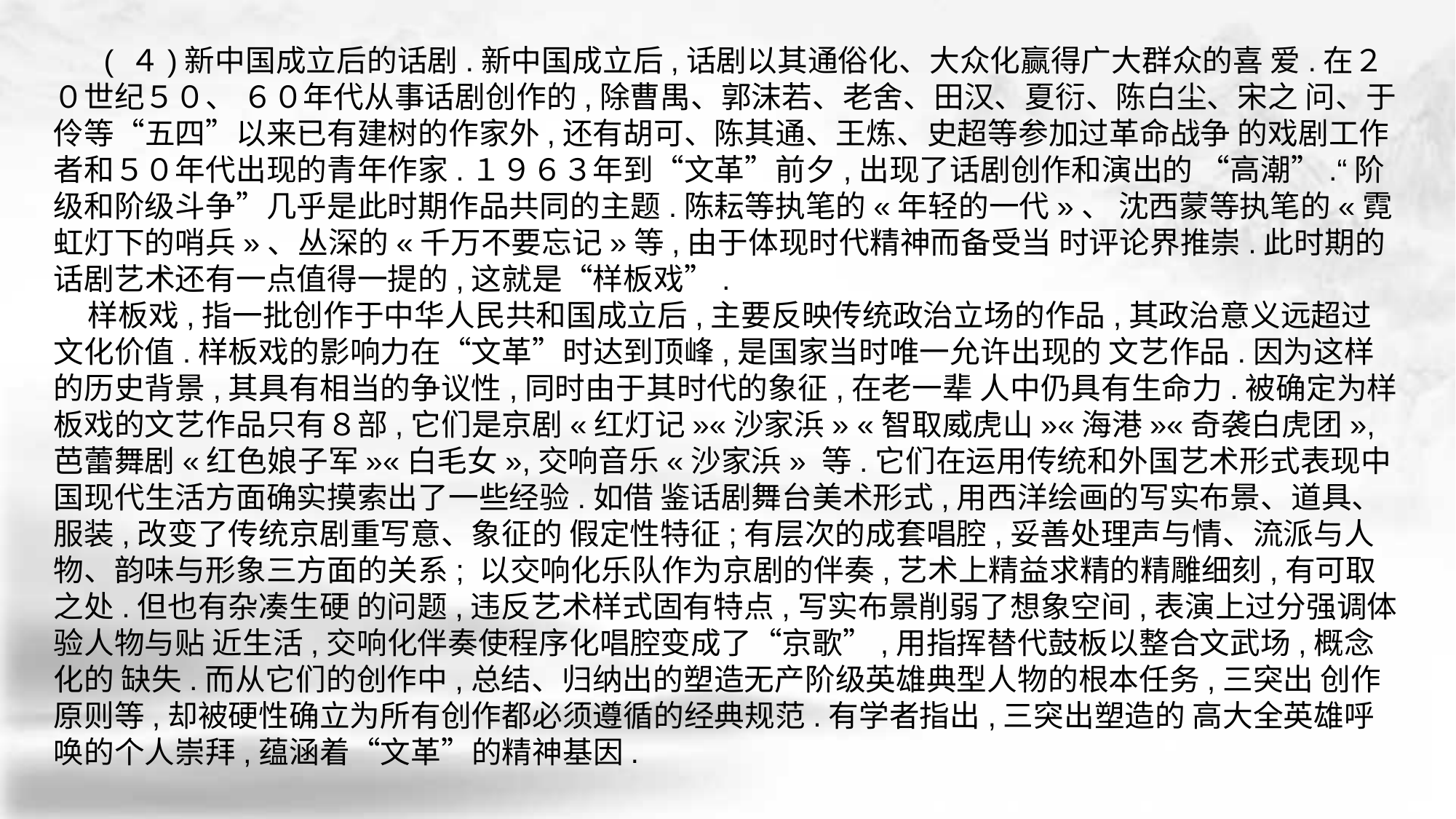

( ４)新中国成立后的话剧.新中国成立后,话剧以其通俗化、大众化赢得广大群众的喜 爱.在２０世纪５０、 ６０年代从事话剧创作的,除曹禺、郭沫若、老舍、田汉、夏衍、陈白尘、宋之 问、于伶等“五四”以来已有建树的作家外,还有胡可、陈其通、王炼、史超等参加过革命战争 的戏剧工作者和５０年代出现的青年作家.１９６３年到“文革”前夕,出现了话剧创作和演出的 “高潮”.“阶级和阶级斗争”几乎是此时期作品共同的主题.陈耘等执笔的«年轻的一代»、 沈西蒙等执笔的«霓虹灯下的哨兵»、丛深的«千万不要忘记»等,由于体现时代精神而备受当 时评论界推崇.此时期的话剧艺术还有一点值得一提的,这就是“样板戏”.
    样板戏,指一批创作于中华人民共和国成立后,主要反映传统政治立场的作品,其政治意义远超过文化价值.样板戏的影响力在“文革”时达到顶峰,是国家当时唯一允许出现的 文艺作品.因为这样的历史背景,其具有相当的争议性,同时由于其时代的象征,在老一辈 人中仍具有生命力.被确定为样板戏的文艺作品只有８部,它们是京剧«红灯记»«沙家浜» «智取威虎山»«海港»«奇袭白虎团»,芭蕾舞剧«红色娘子军»«白毛女»,交响音乐«沙家浜» 等.它们在运用传统和外国艺术形式表现中国现代生活方面确实摸索出了一些经验.如借 鉴话剧舞台美术形式,用西洋绘画的写实布景、道具、服装,改变了传统京剧重写意、象征的 假定性特征;有层次的成套唱腔,妥善处理声与情、流派与人物、韵味与形象三方面的关系; 以交响化乐队作为京剧的伴奏,艺术上精益求精的精雕细刻,有可取之处.但也有杂凑生硬 的问题,违反艺术样式固有特点,写实布景削弱了想象空间,表演上过分强调体验人物与贴 近生活,交响化伴奏使程序化唱腔变成了“京歌”,用指挥替代鼓板以整合文武场,概念化的 缺失.而从它们的创作中,总结、归纳出的塑造无产阶级英雄典型人物的根本任务,三突出 创作原则等,却被硬性确立为所有创作都必须遵循的经典规范.有学者指出,三突出塑造的 高大全英雄呼唤的个人崇拜,蕴涵着“文革”的精神基因.